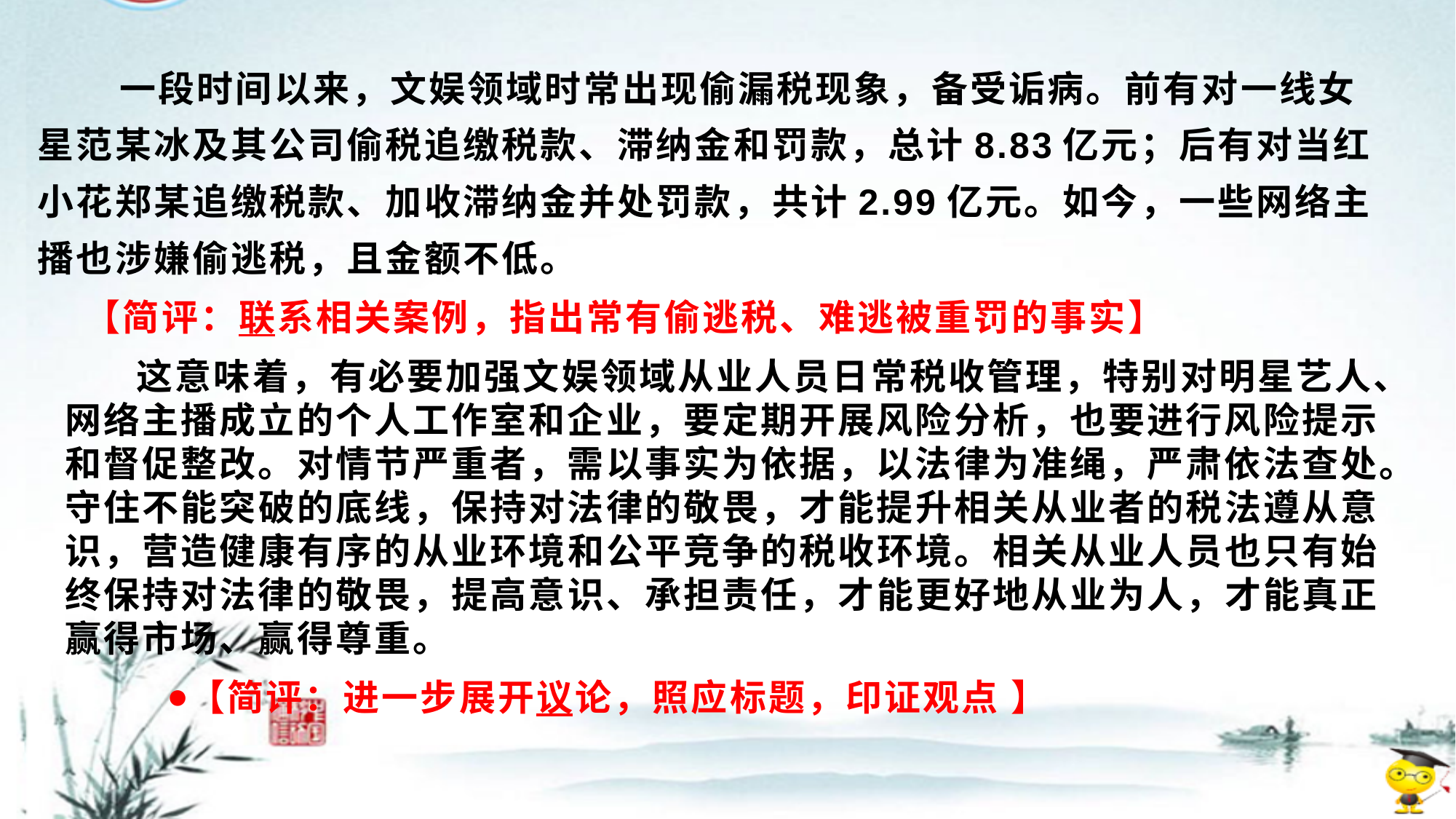

#
       一段时间以来，文娱领域时常出现偷漏税现象，备受诟病。前有对一线女星范某冰及其公司偷税追缴税款、滞纳金和罚款，总计8.83亿元；后有对当红小花郑某追缴税款、加收滞纳金并处罚款，共计2.99亿元。如今，一些网络主播也涉嫌偷逃税，且金额不低。
 【简评：联系相关案例，指出常有偷逃税、难逃被重罚的事实】
      这意味着，有必要加强文娱领域从业人员日常税收管理，特别对明星艺人、网络主播成立的个人工作室和企业，要定期开展风险分析，也要进行风险提示和督促整改。对情节严重者，需以事实为依据，以法律为准绳，严肃依法查处。守住不能突破的底线，保持对法律的敬畏，才能提升相关从业者的税法遵从意识，营造健康有序的从业环境和公平竞争的税收环境。相关从业人员也只有始终保持对法律的敬畏，提高意识、承担责任，才能更好地从业为人，才能真正赢得市场、赢得尊重。
【简评：进一步展开议论，照应标题，印证观点 】